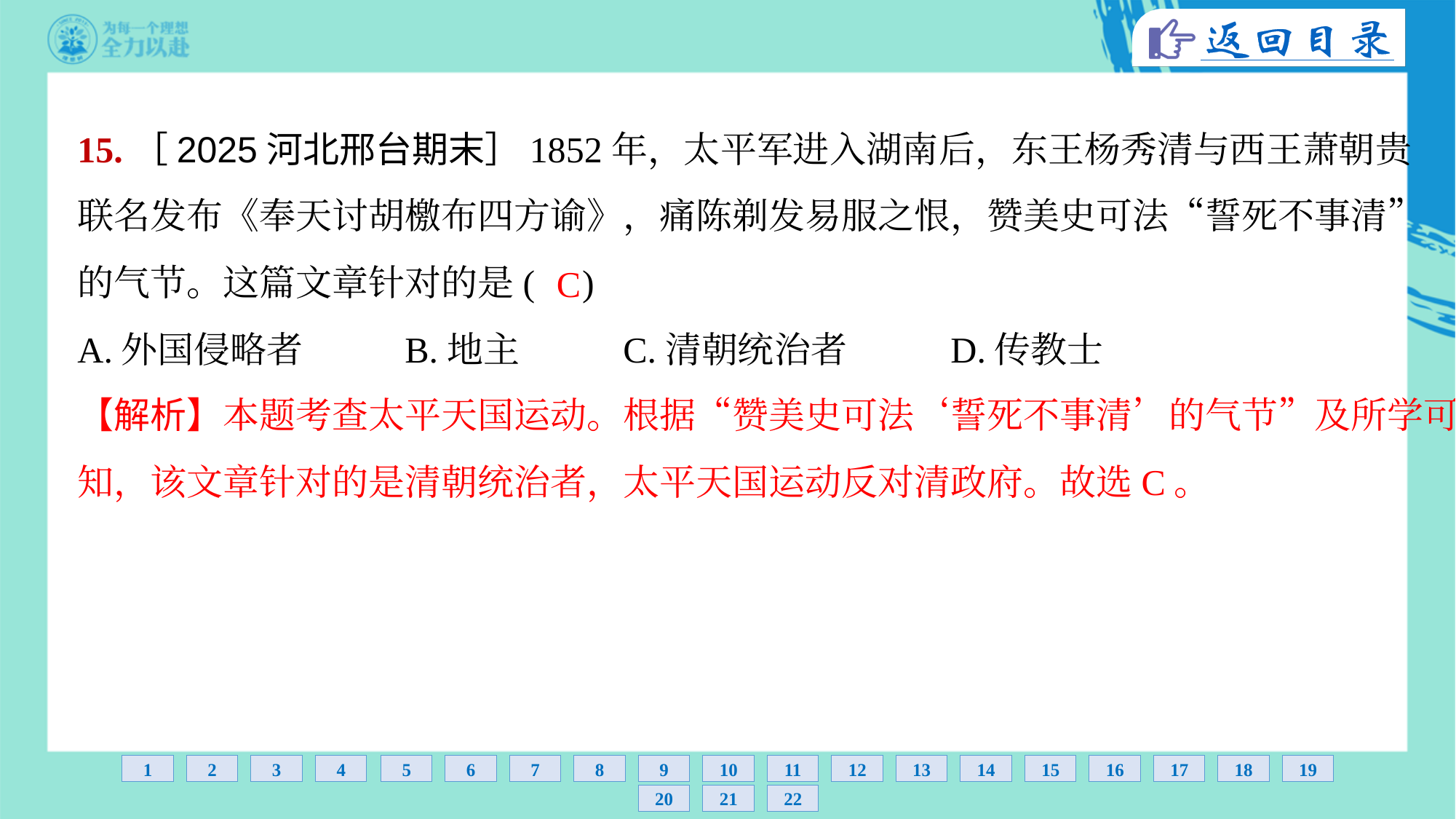

15.［2025河北邢台期末］1852年，太平军进入湖南后，东王杨秀清与西王萧朝贵
联名发布《奉天讨胡檄布四方谕》，痛陈剃发易服之恨，赞美史可法“誓死不事清”
的气节。这篇文章针对的是(     )
C
A.外国侵略者	B.地主	C.清朝统治者	D.传教士
【解析】本题考查太平天国运动。根据“赞美史可法‘誓死不事清’的气节”及所学可
知，该文章针对的是清朝统治者，太平天国运动反对清政府。故选C。